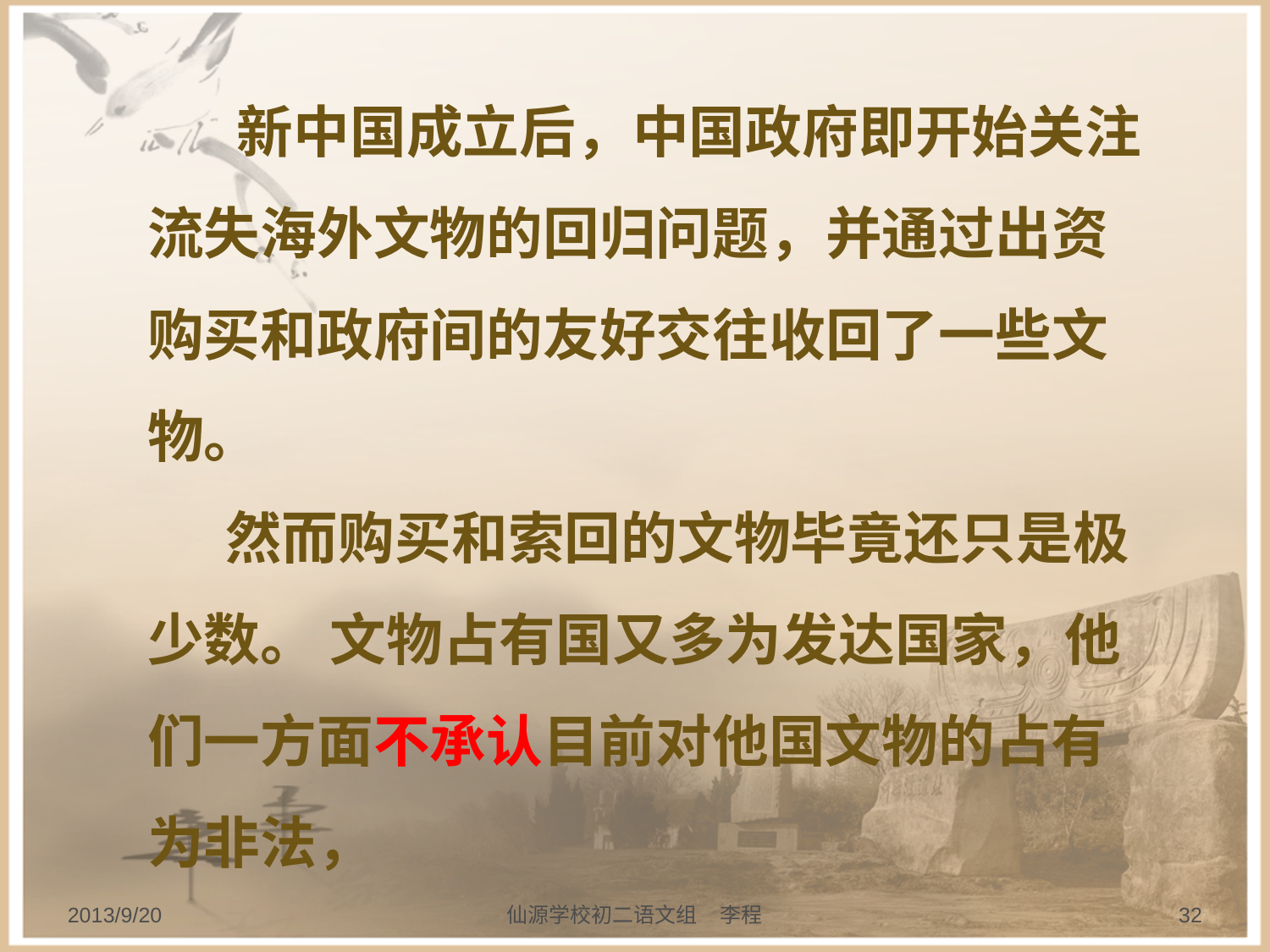

新中国成立后，中国政府即开始关注流失海外文物的回归问题，并通过出资购买和政府间的友好交往收回了一些文物。
     然而购买和索回的文物毕竟还只是极少数。 文物占有国又多为发达国家，他们一方面不承认目前对他国文物的占有为非法，
2013/9/20
仙源学校初二语文组     李程
32